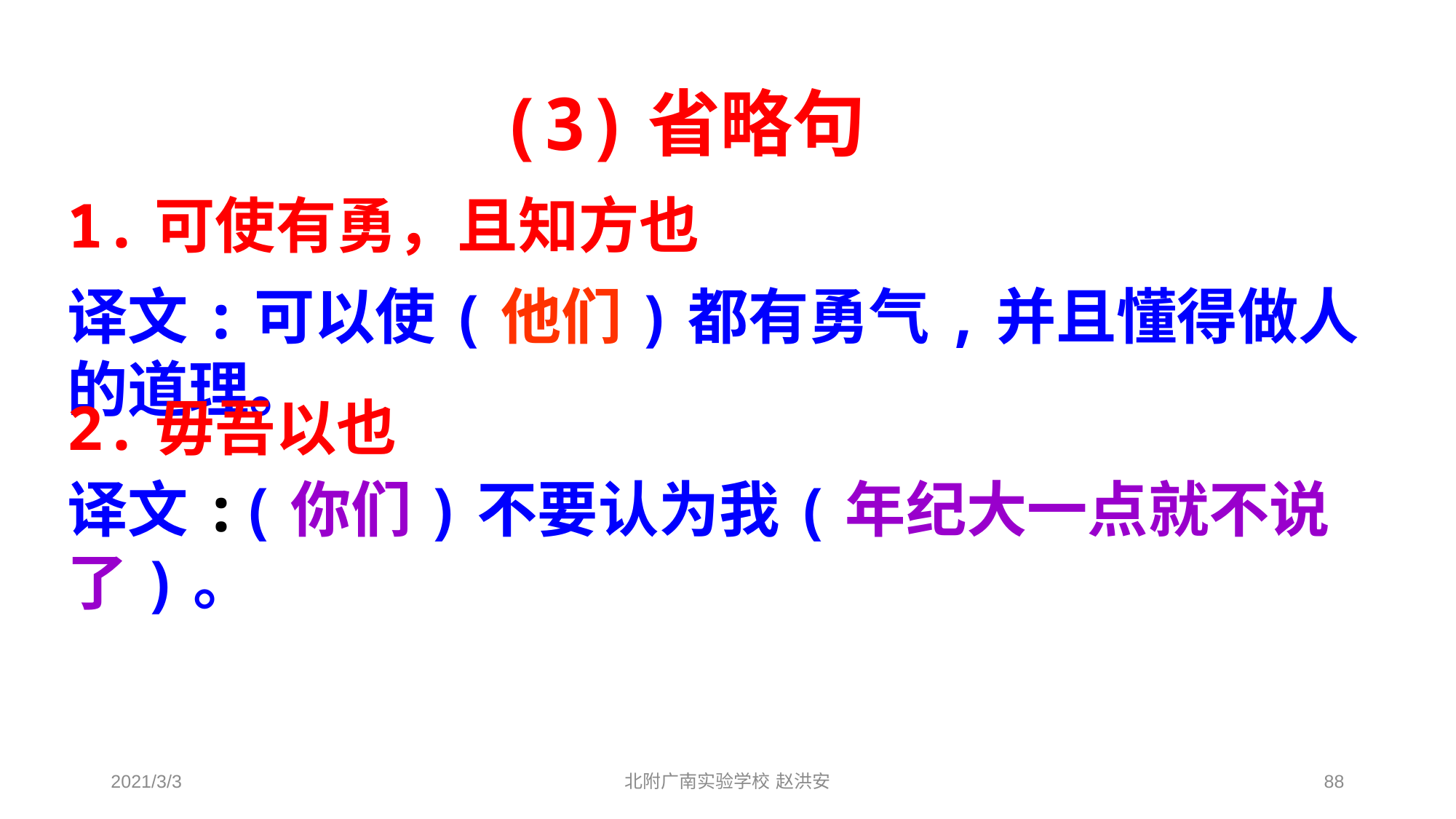

(3)省略句
1.可使有勇，且知方也
译文:可以使(他们)都有勇气,并且懂得做人的道理。
2.毋吾以也

译文:(你们)不要认为我(年纪大一点就不说了)。
2021/3/3
北附广南实验学校 赵洪安
88